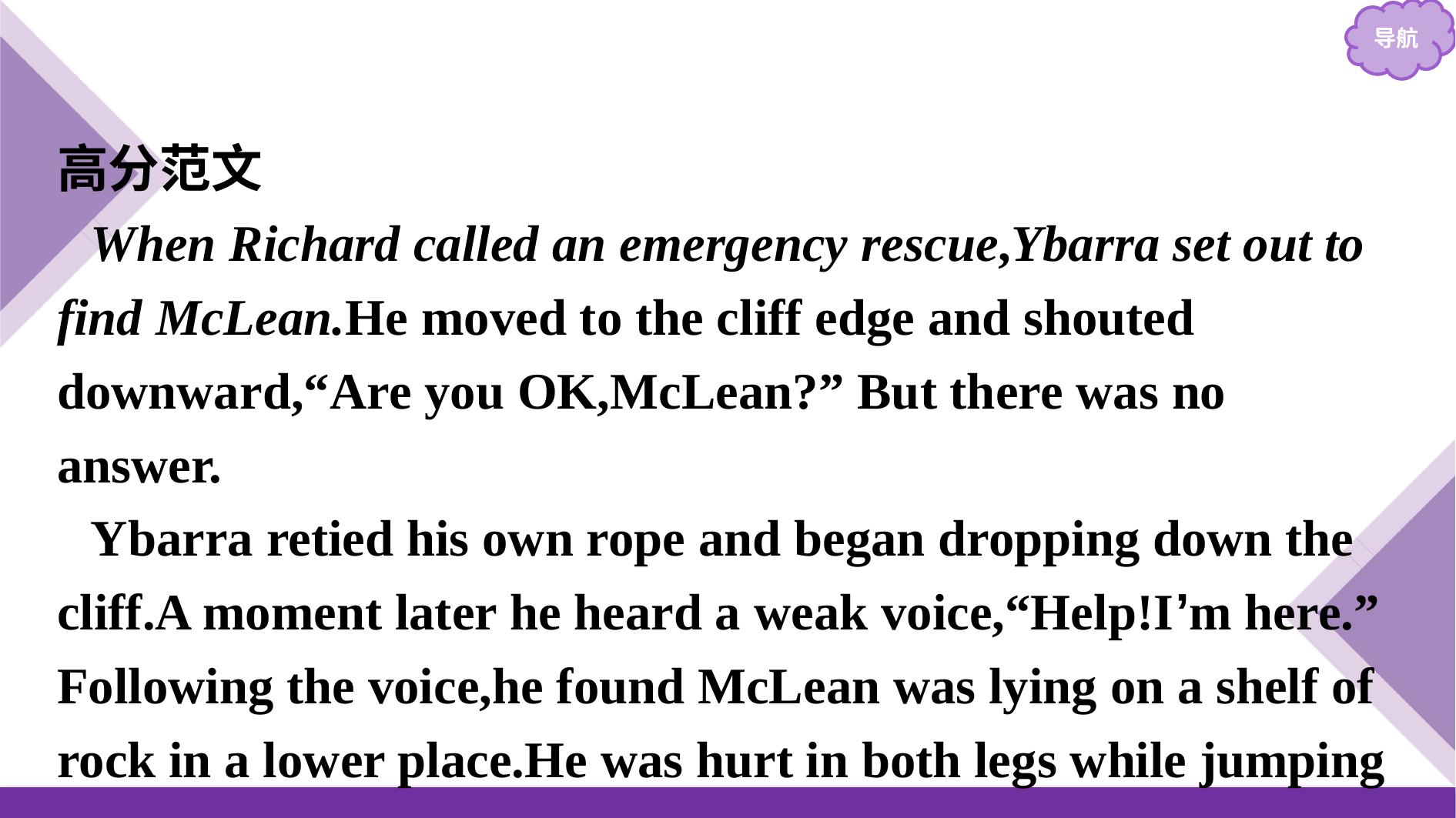

高分范文
When Richard called an emergency rescue,Ybarra set out to find McLean.He moved to the cliff edge and shouted downward,“Are you OK,McLean?” But there was no answer.
Ybarra retied his own rope and began dropping down the cliff.A moment later he heard a weak voice,“Help!I’m here.” Following the voice,he found McLean was lying on a shelf of rock in a lower place.He was hurt in both legs while jumping